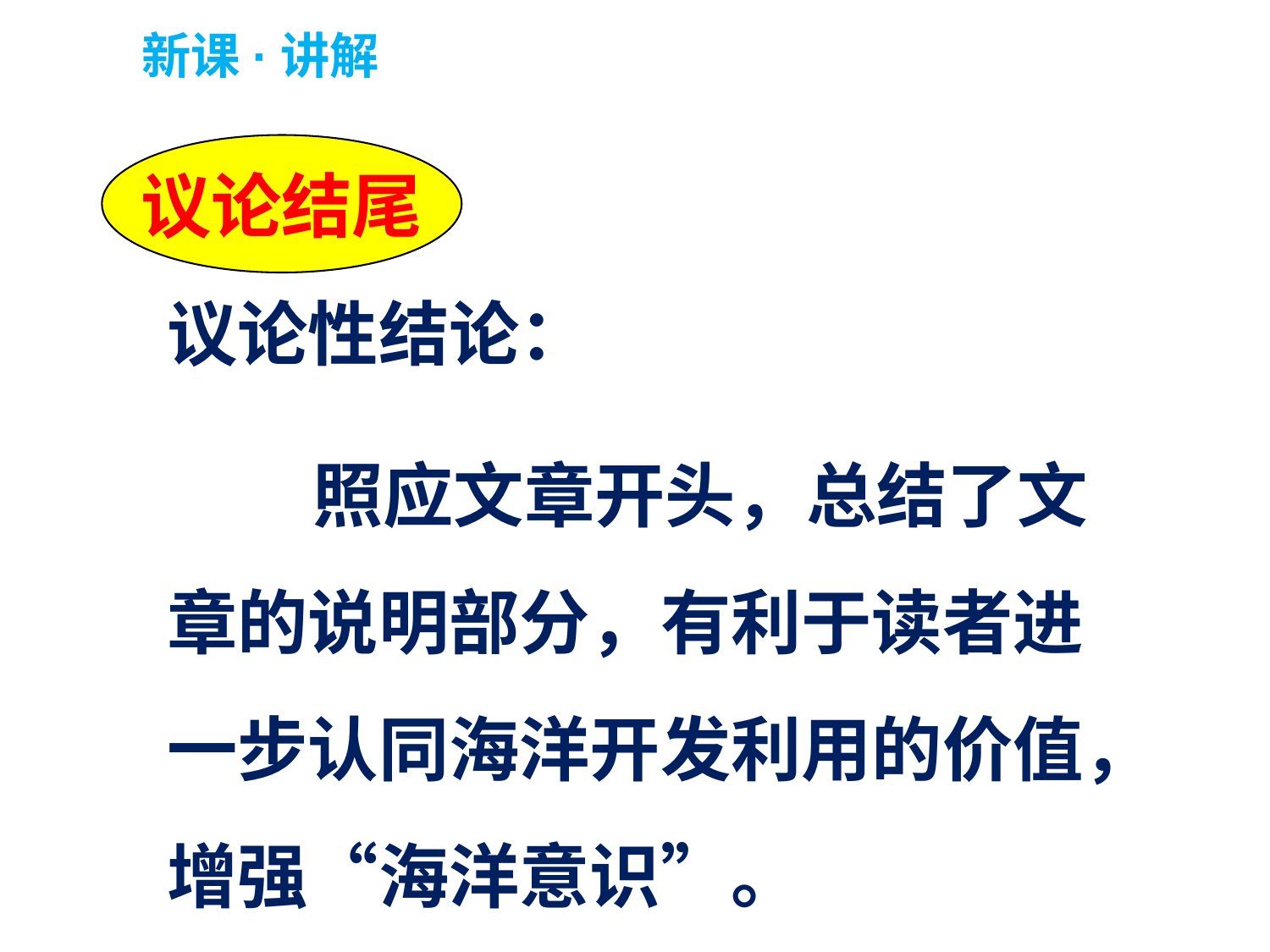

新课·讲解
议论结尾
议论性结论：
        照应文章开头，总结了文章的说明部分，有利于读者进一步认同海洋开发利用的价值，增强“海洋意识”。